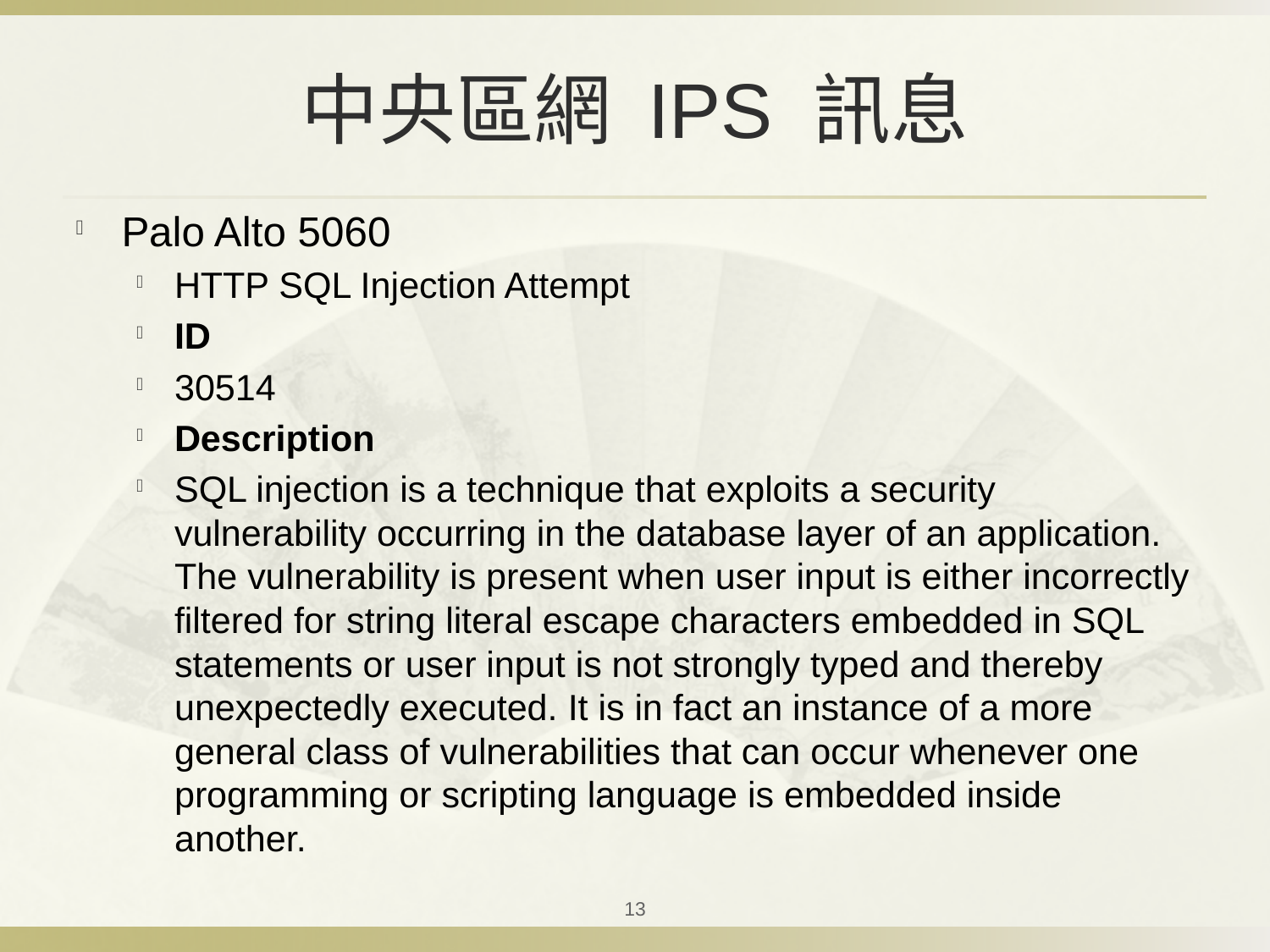

# 中央區網 IPS 訊息
Palo Alto 5060
HTTP SQL Injection Attempt
ID
30514
Description
SQL injection is a technique that exploits a security vulnerability occurring in the database layer of an application. The vulnerability is present when user input is either incorrectly filtered for string literal escape characters embedded in SQL statements or user input is not strongly typed and thereby unexpectedly executed. It is in fact an instance of a more general class of vulnerabilities that can occur whenever one programming or scripting language is embedded inside another.

13